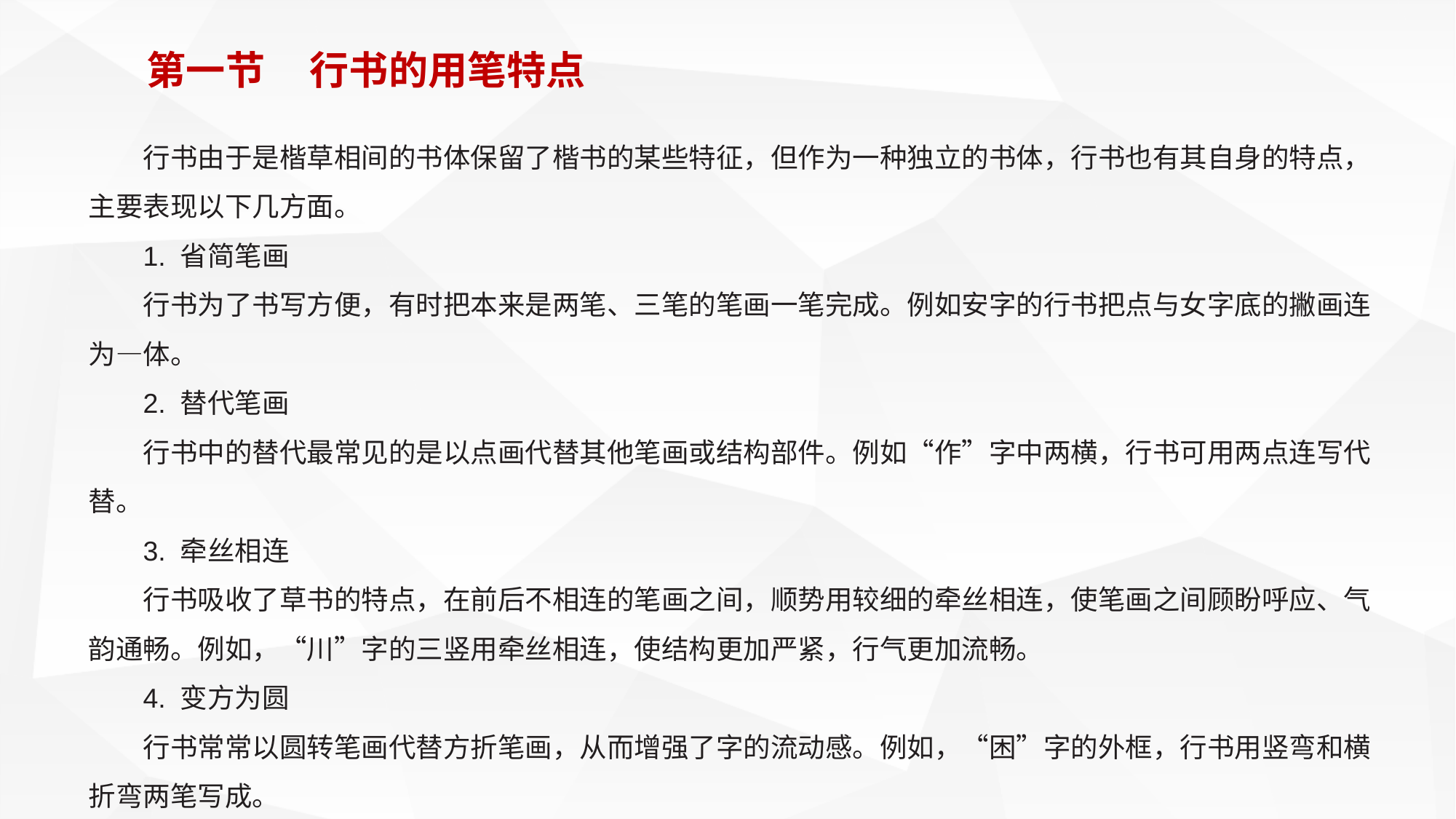

第一节     行书的用笔特点
行书由于是楷草相间的书体保留了楷书的某些特征，但作为一种独立的书体，行书也有其自身的特点，主要表现以下几方面。
1. 省简笔画
行书为了书写方便，有时把本来是两笔、三笔的笔画一笔完成。例如安字的行书把点与女字底的撇画连为—体。
2. 替代笔画
行书中的替代最常见的是以点画代替其他笔画或结构部件。例如“作”字中两横，行书可用两点连写代替。
3. 牵丝相连
行书吸收了草书的特点，在前后不相连的笔画之间，顺势用较细的牵丝相连，使笔画之间顾盼呼应、气韵通畅。例如，“川”字的三竖用牵丝相连，使结构更加严紧，行气更加流畅。
4. 变方为圆
行书常常以圆转笔画代替方折笔画，从而增强了字的流动感。例如，“困”字的外框，行书用竖弯和横折弯两笔写成。